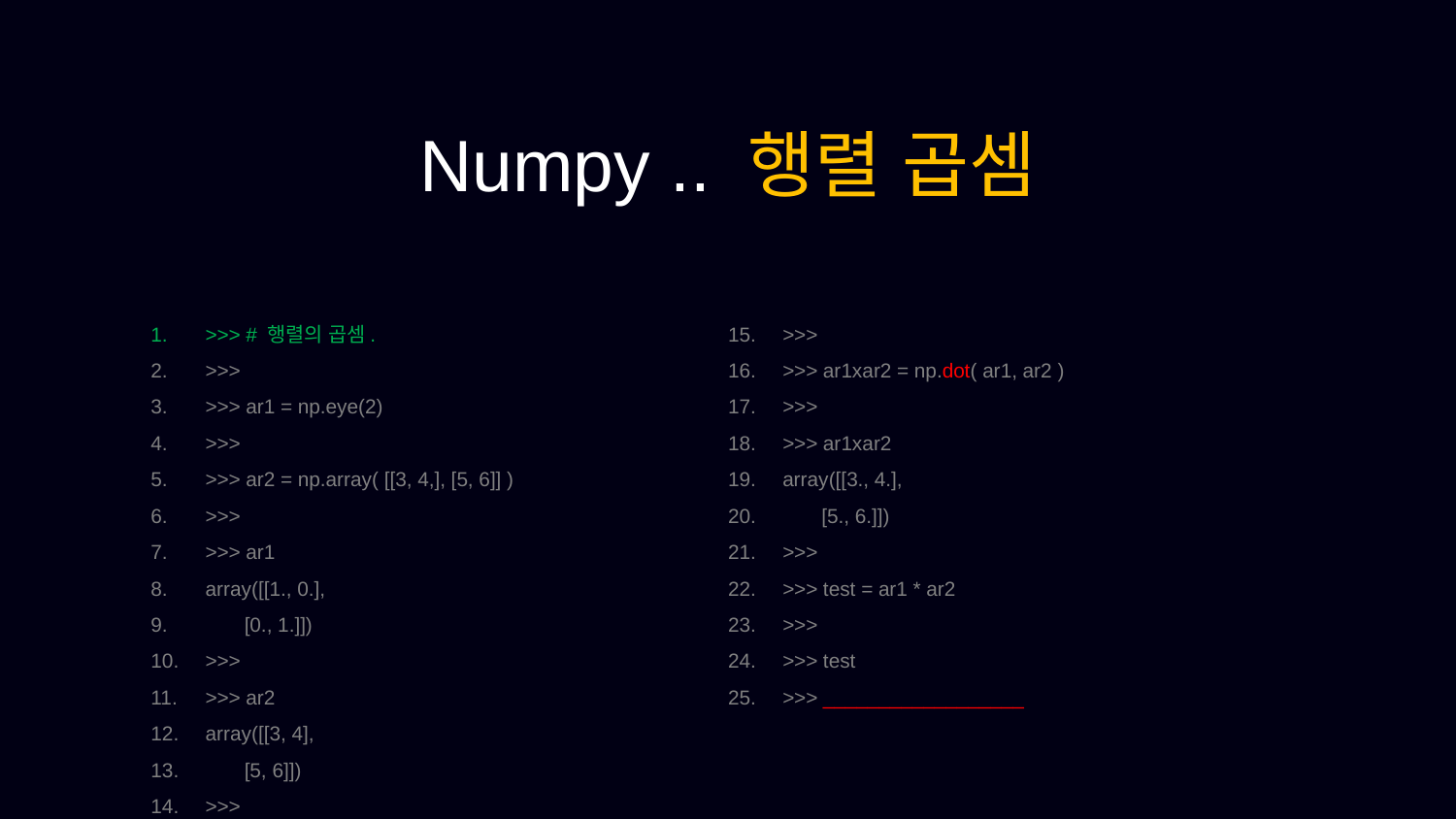

Numpy .. 행렬 곱셈
>>> # 행렬의 곱셈.
>>>
>>> ar1 = np.eye(2)
>>>
>>> ar2 = np.array( [[3, 4,], [5, 6]] )
>>>
>>> ar1
array([[1., 0.],
       [0., 1.]])
>>>
>>> ar2
array([[3, 4],
       [5, 6]])
>>>
>>>
>>> ar1xar2 = np.dot( ar1, ar2 )
>>>
>>> ar1xar2
array([[3., 4.],
       [5., 6.]])
>>>
>>> test = ar1 * ar2
>>>
>>> test
>>> __________________